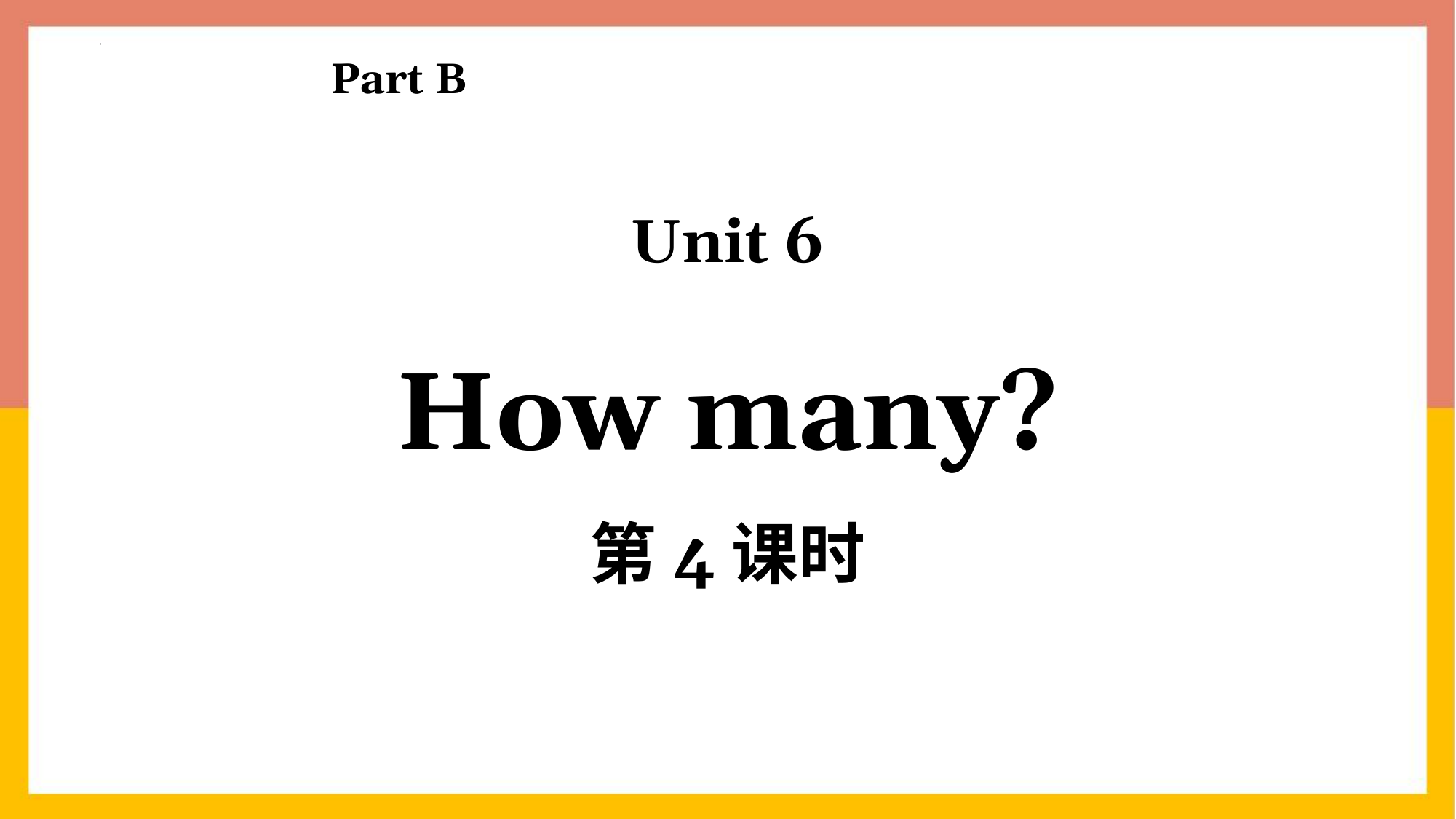

Part B
Unit 6
How many?
第4课时